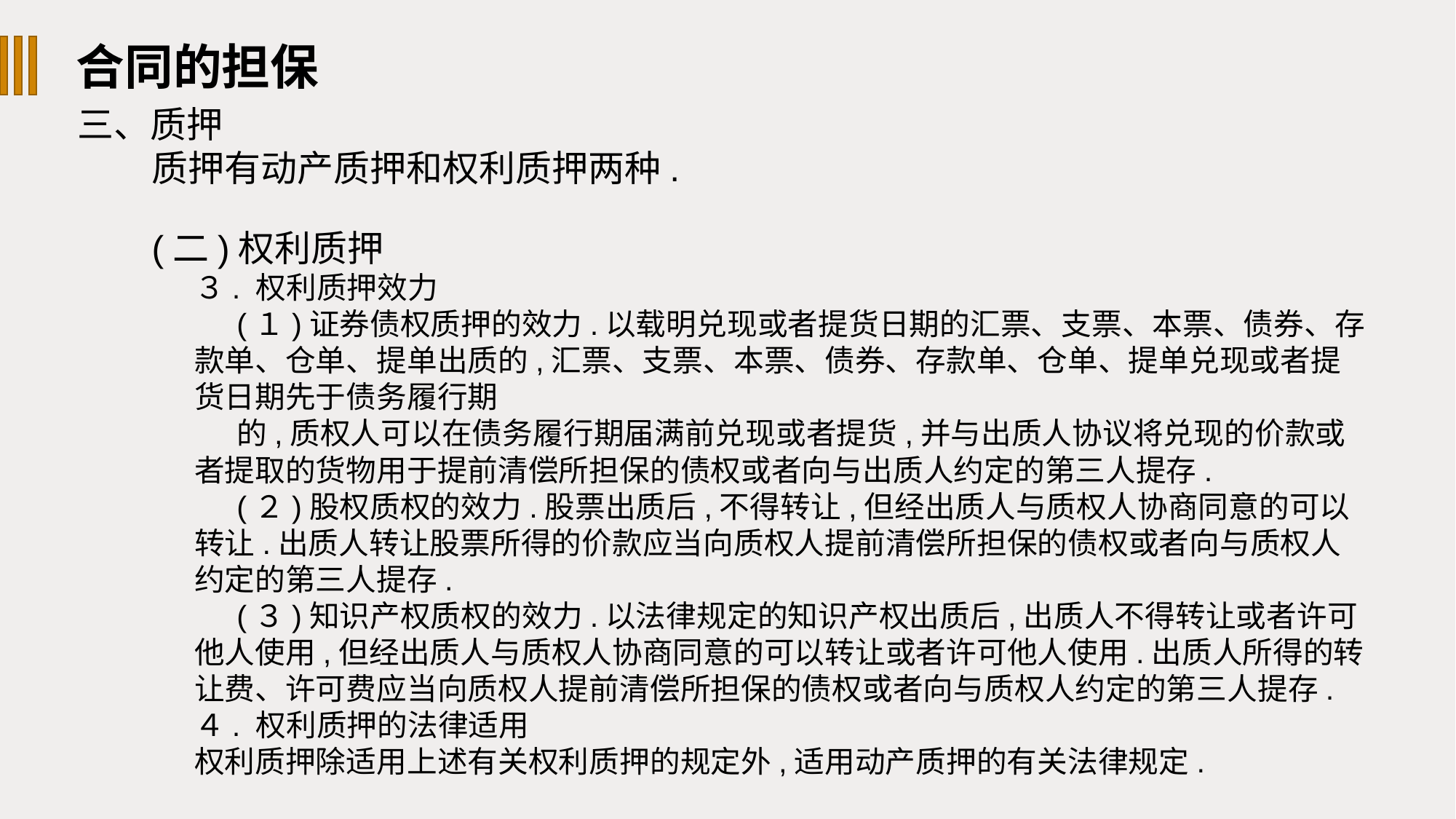

合同的担保

三、质押
质押有动产质押和权利质押两种.

(二)权利质押
３. 权利质押效力
(１)证券债权质押的效力.以载明兑现或者提货日期的汇票、支票、本票、债券、存款单、仓单、提单出质的,汇票、支票、本票、债券、存款单、仓单、提单兑现或者提货日期先于债务履行期
的,质权人可以在债务履行期届满前兑现或者提货,并与出质人协议将兑现的价款或者提取的货物用于提前清偿所担保的债权或者向与出质人约定的第三人提存.
(２)股权质权的效力.股票出质后,不得转让,但经出质人与质权人协商同意的可以转让.出质人转让股票所得的价款应当向质权人提前清偿所担保的债权或者向与质权人约定的第三人提存.
(３)知识产权质权的效力.以法律规定的知识产权出质后,出质人不得转让或者许可他人使用,但经出质人与质权人协商同意的可以转让或者许可他人使用.出质人所得的转让费、许可费应当向质权人提前清偿所担保的债权或者向与质权人约定的第三人提存.
４. 权利质押的法律适用
权利质押除适用上述有关权利质押的规定外,适用动产质押的有关法律规定.